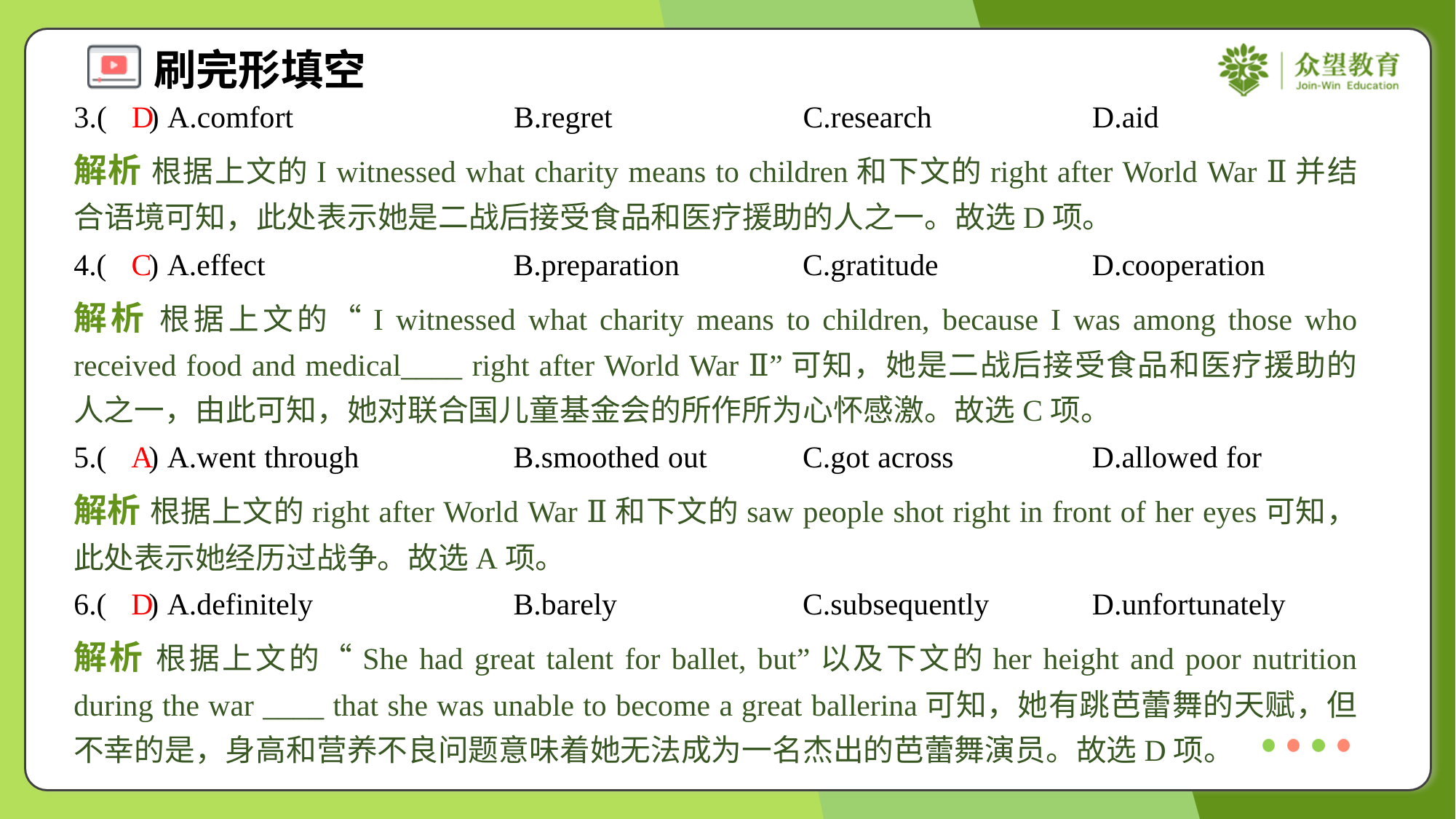

3.(     ) A.comfort	B.regret	C.research	D.aid
D
解析 根据上文的I witnessed what charity means to children和下文的right after World War Ⅱ并结合语境可知，此处表示她是二战后接受食品和医疗援助的人之一。故选D项。
4.(     ) A.effect	B.preparation	C.gratitude	D.cooperation
C
解析 根据上文的“I witnessed what charity means to children, because I was among those who received food and medical____ right after World War Ⅱ”可知，她是二战后接受食品和医疗援助的人之一，由此可知，她对联合国儿童基金会的所作所为心怀感激。故选C项。
5.(     ) A.went through	B.smoothed out	C.got across	D.allowed for
A
解析 根据上文的right after World War Ⅱ和下文的saw people shot right in front of her eyes可知，此处表示她经历过战争。故选A项。
6.(     ) A.definitely	B.barely	C.subsequently	D.unfortunately
D
解析 根据上文的“She had great talent for ballet, but”以及下文的her height and poor nutrition during the war ____ that she was unable to become a great ballerina可知，她有跳芭蕾舞的天赋，但不幸的是，身高和营养不良问题意味着她无法成为一名杰出的芭蕾舞演员。故选D项。